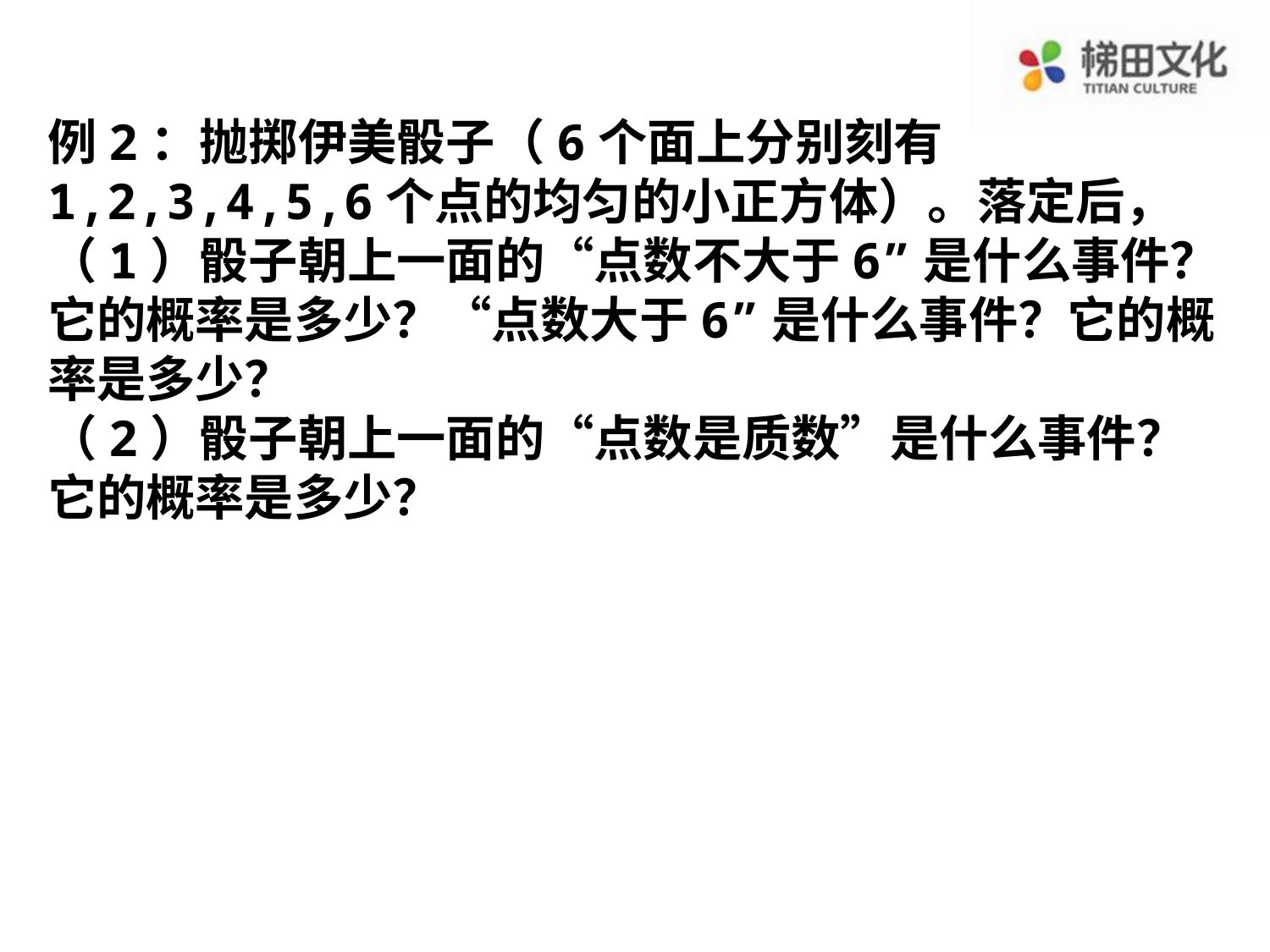

例2：抛掷伊美骰子（6个面上分别刻有1,2,3,4,5,6个点的均匀的小正方体）。落定后，
（1）骰子朝上一面的“点数不大于6”是什么事件？它的概率是多少？“点数大于6”是什么事件？它的概率是多少？
（2）骰子朝上一面的“点数是质数”是什么事件？它的概率是多少？